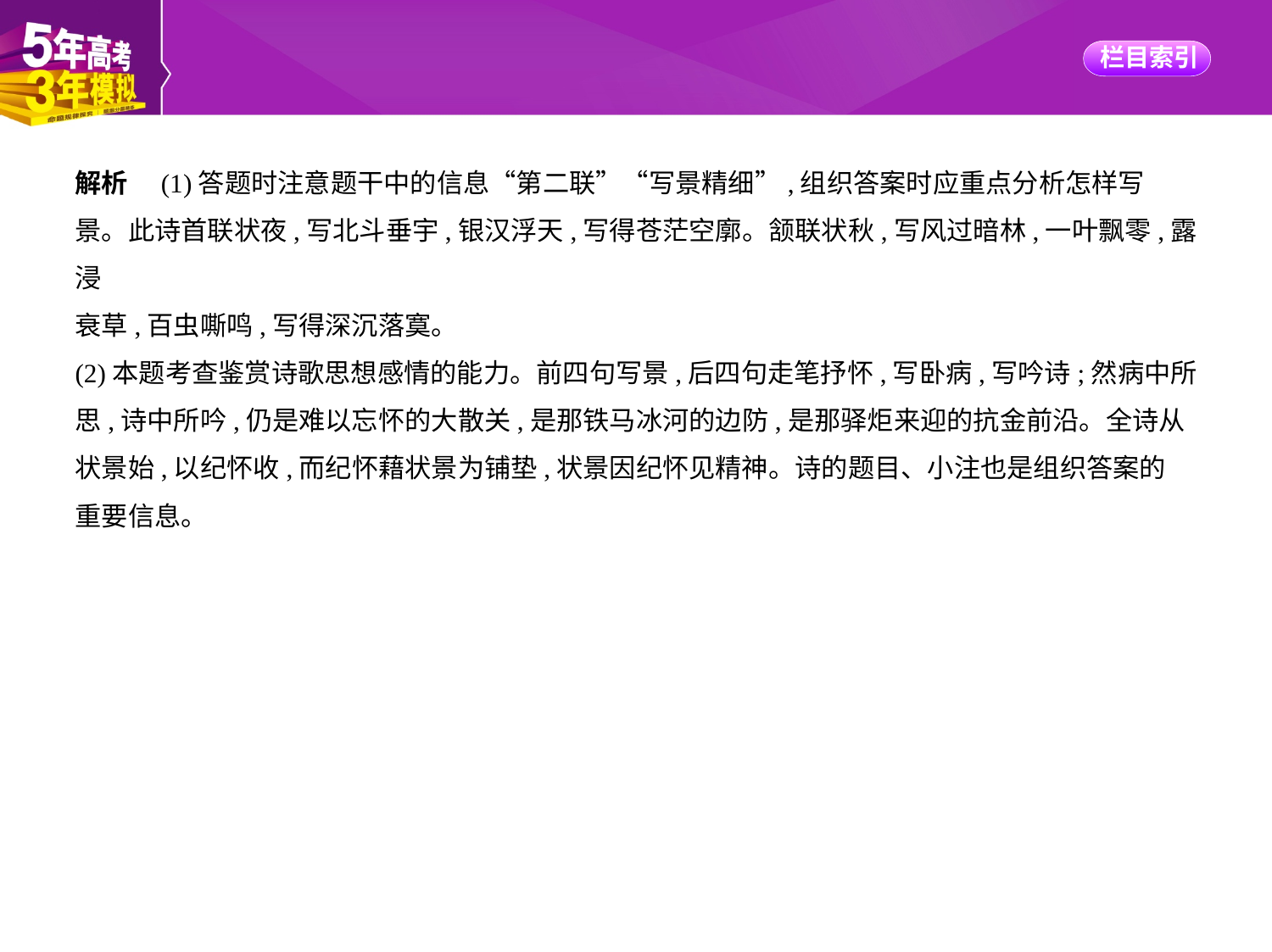

解析　(1)答题时注意题干中的信息“第二联”“写景精细”,组织答案时应重点分析怎样写
景。此诗首联状夜,写北斗垂宇,银汉浮天,写得苍茫空廓。颔联状秋,写风过暗林,一叶飘零,露浸
衰草,百虫嘶鸣,写得深沉落寞。
(2)本题考查鉴赏诗歌思想感情的能力。前四句写景,后四句走笔抒怀,写卧病,写吟诗;然病中所
思,诗中所吟,仍是难以忘怀的大散关,是那铁马冰河的边防,是那驿炬来迎的抗金前沿。全诗从
状景始,以纪怀收,而纪怀藉状景为铺垫,状景因纪怀见精神。诗的题目、小注也是组织答案的
重要信息。